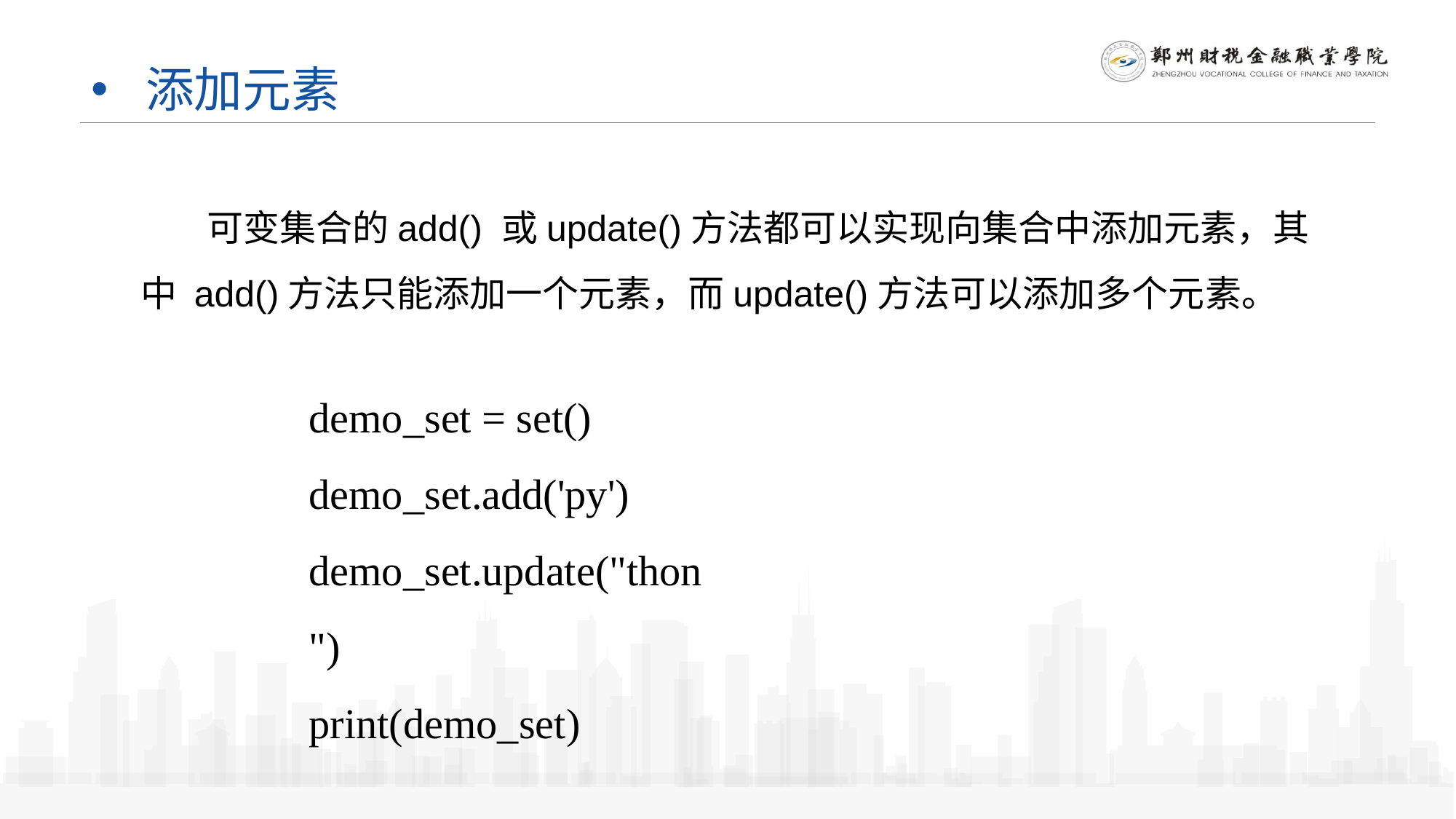

# 添加元素
       可变集合的add() 或update()方法都可以实现向集合中添加元素，其中 add()方法只能添加一个元素，而update()方法可以添加多个元素。
demo_set = set()
demo_set.add('py')         demo_set.update("thon")
print(demo_set)